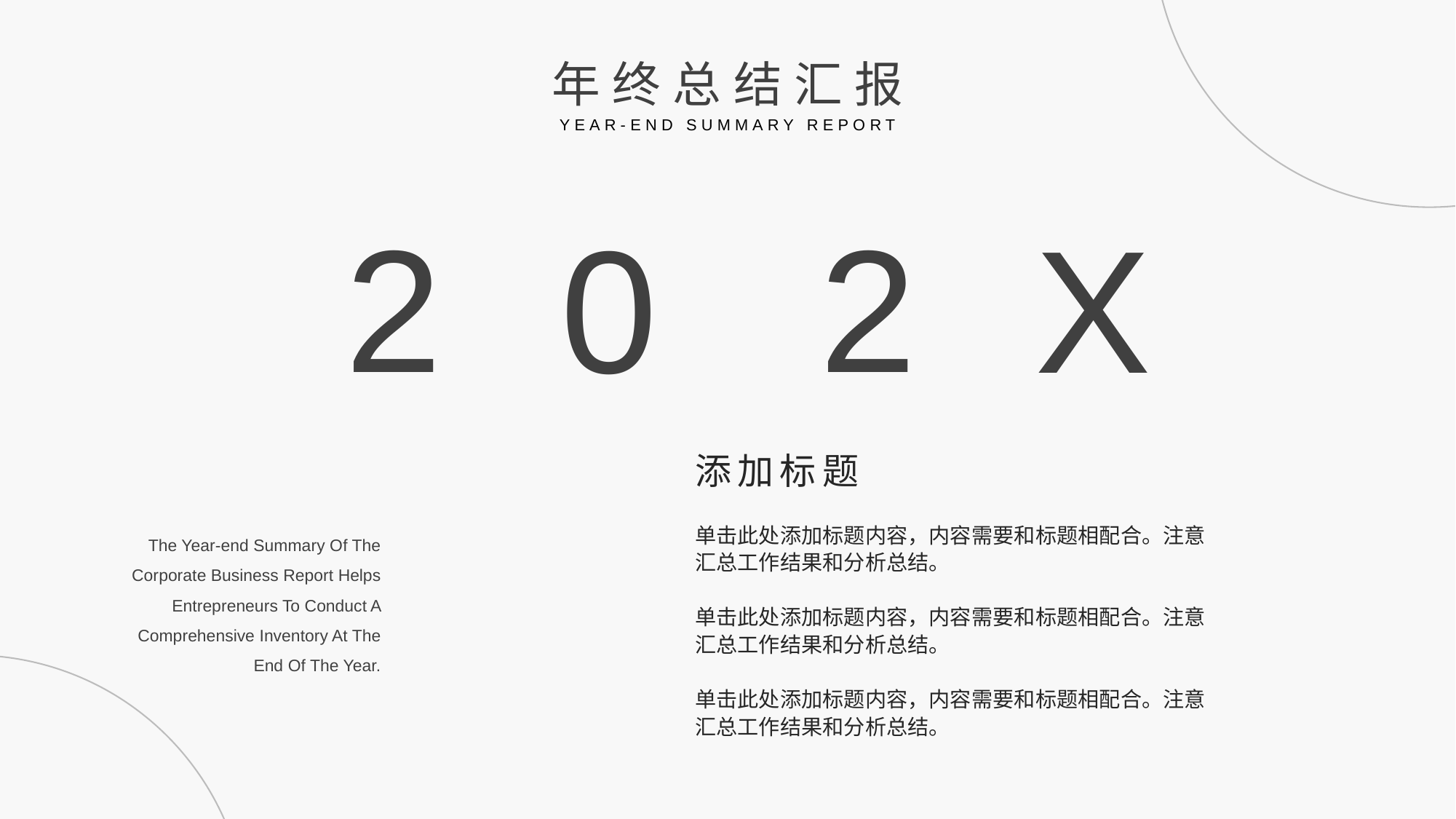

年终总结汇报
YEAR-END SUMMARY REPORT
2
2
0
X
添加标题
单击此处添加标题内容，内容需要和标题相配合。注意汇总工作结果和分析总结。
The Year-end Summary Of The Corporate Business Report Helps Entrepreneurs To Conduct A Comprehensive Inventory At The End Of The Year.
单击此处添加标题内容，内容需要和标题相配合。注意汇总工作结果和分析总结。

单击此处添加标题内容，内容需要和标题相配合。注意汇总工作结果和分析总结。